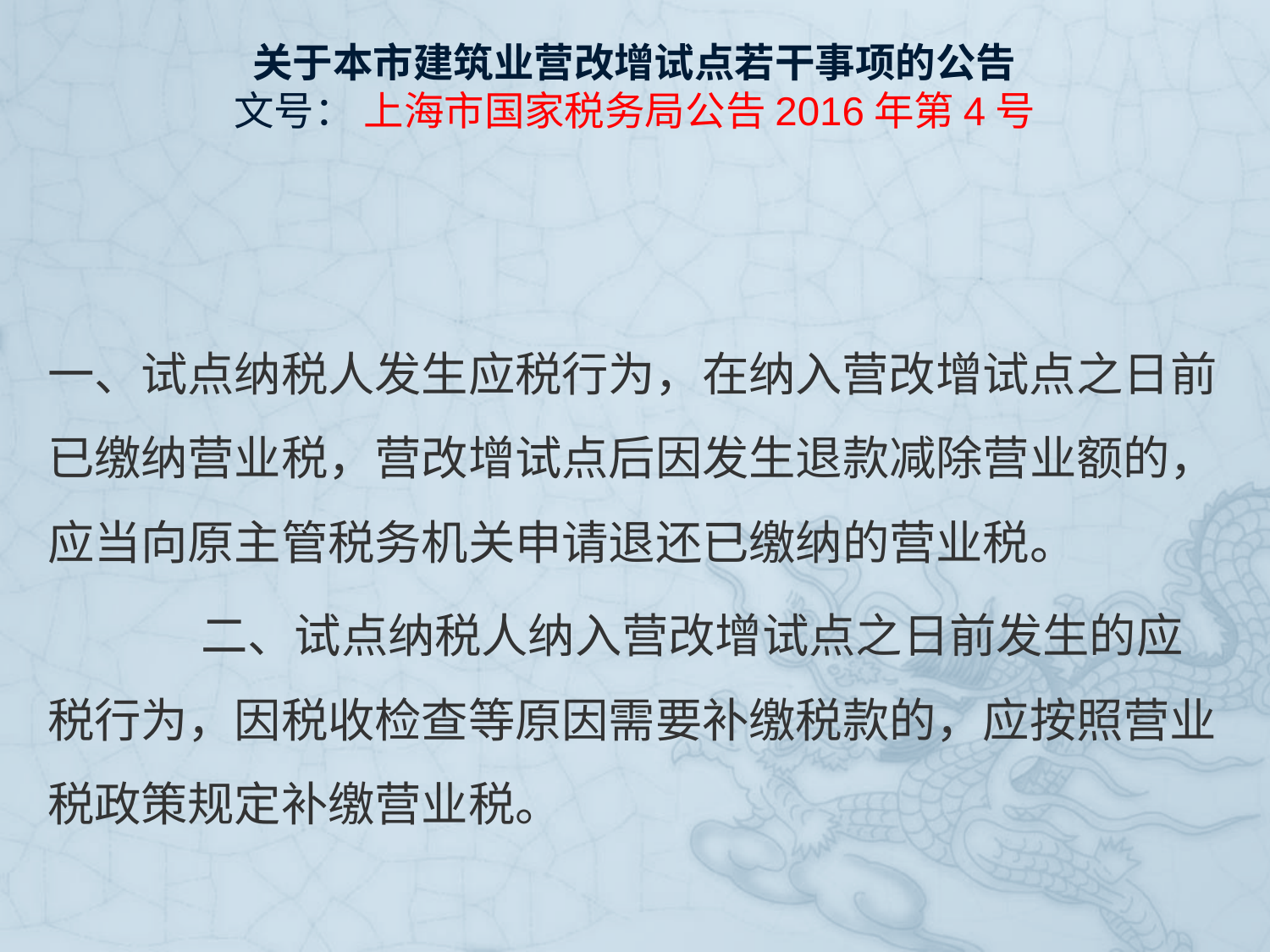

# 关于本市建筑业营改增试点若干事项的公告 文号： 上海市国家税务局公告2016年第4号
一、试点纳税人发生应税行为，在纳入营改增试点之日前已缴纳营业税，营改增试点后因发生退款减除营业额的，应当向原主管税务机关申请退还已缴纳的营业税。
　　二、试点纳税人纳入营改增试点之日前发生的应税行为，因税收检查等原因需要补缴税款的，应按照营业税政策规定补缴营业税。